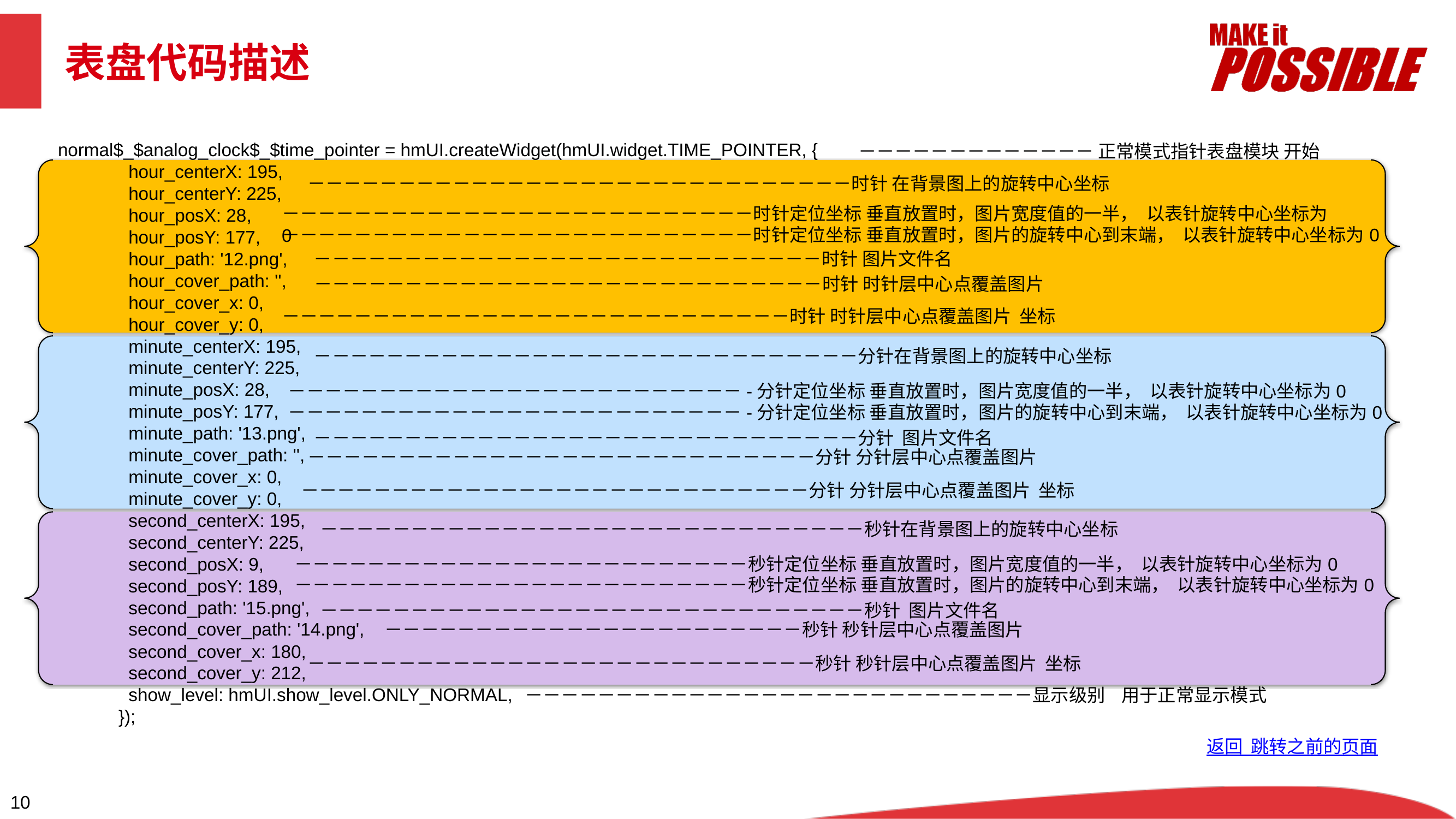

表盘代码描述
normal$_$analog_clock$_$time_pointer = hmUI.createWidget(hmUI.widget.TIME_POINTER, {
              hour_centerX: 195,
              hour_centerY: 225,
              hour_posX: 28,
              hour_posY: 177,
              hour_path: '12.png',
              hour_cover_path: '',
              hour_cover_x: 0,
              hour_cover_y: 0,
              minute_centerX: 195,
              minute_centerY: 225,
              minute_posX: 28,
              minute_posY: 177,
              minute_path: '13.png',
              minute_cover_path: '',
              minute_cover_x: 0,
              minute_cover_y: 0,
              second_centerX: 195,
              second_centerY: 225,
              second_posX: 9,
              second_posY: 189,
              second_path: '15.png',
              second_cover_path: '14.png',
              second_cover_x: 180,
              second_cover_y: 212,
              show_level: hmUI.show_level.ONLY_NORMAL,
            });
－－－－－－－－－－－－－ 正常模式指针表盘模块 开始

－－－－－－－－－－－－－－－－－－－－－－－－－－－－－－时针 在背景图上的旋转中心坐标
－－－－－－－－－－－－－－－－－－－－－－－－－－时针定位坐标 垂直放置时，图片宽度值的一半，  以表针旋转中心坐标为0
－－－－－－－－－－－－－－－－－－－－－－－－－－时针定位坐标 垂直放置时，图片的旋转中心到末端，  以表针旋转中心坐标为0
－－－－－－－－－－－－－－－－－－－－－－－－－－－－时针 图片文件名
－－－－－－－－－－－－－－－－－－－－－－－－－－－－时针 时针层中心点覆盖图片
－－－－－－－－－－－－－－－－－－－－－－－－－－－－时针 时针层中心点覆盖图片  坐标

－－－－－－－－－－－－－－－－－－－－－－－－－－－－－－分针在背景图上的旋转中心坐标
－－－－－－－－－－－－－－－－－－－－－－－－－-分针定位坐标 垂直放置时，图片宽度值的一半，  以表针旋转中心坐标为0
－－－－－－－－－－－－－－－－－－－－－－－－－-分针定位坐标 垂直放置时，图片的旋转中心到末端，  以表针旋转中心坐标为0
－－－－－－－－－－－－－－－－－－－－－－－－－－－－－－分针  图片文件名
－－－－－－－－－－－－－－－－－－－－－－－－－－－－分针 分针层中心点覆盖图片
－－－－－－－－－－－－－－－－－－－－－－－－－－－－分针 分针层中心点覆盖图片  坐标

－－－－－－－－－－－－－－－－－－－－－－－－－－－－－－秒针在背景图上的旋转中心坐标
－－－－－－－－－－－－－－－－－－－－－－－－－秒针定位坐标 垂直放置时，图片宽度值的一半，  以表针旋转中心坐标为0
－－－－－－－－－－－－－－－－－－－－－－－－－秒针定位坐标 垂直放置时，图片的旋转中心到末端，  以表针旋转中心坐标为0
－－－－－－－－－－－－－－－－－－－－－－－－－－－－－－秒针  图片文件名
－－－－－－－－－－－－－－－－－－－－－－－秒针 秒针层中心点覆盖图片
－－－－－－－－－－－－－－－－－－－－－－－－－－－－秒针 秒针层中心点覆盖图片  坐标
－－－－－－－－－－－－－－－－－－－－－－－－－－－－显示级别    用于正常显示模式
返回  跳转之前的页面